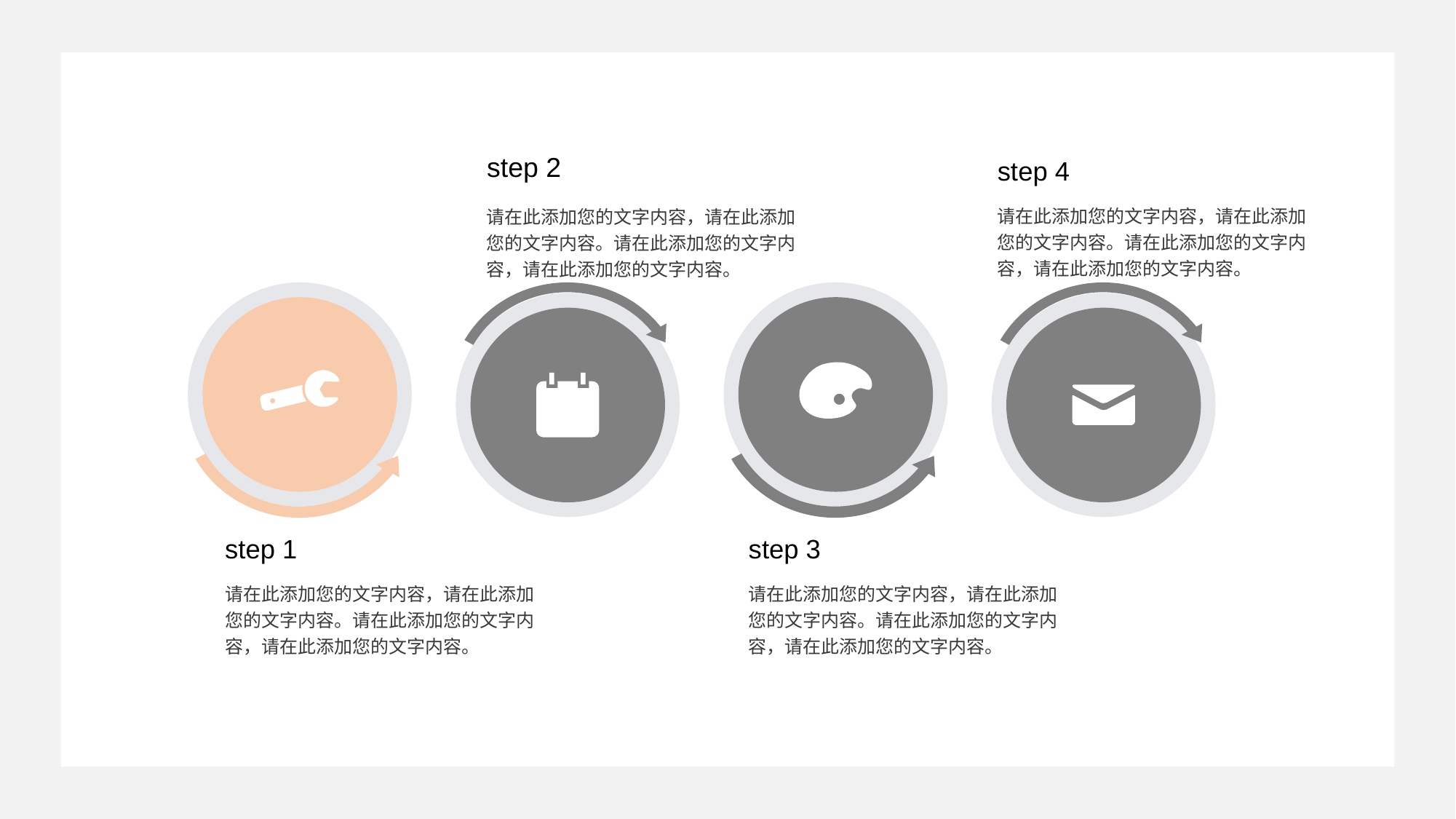

step 2
请在此添加您的文字内容，请在此添加您的文字内容。请在此添加您的文字内容，请在此添加您的文字内容。

step 4
请在此添加您的文字内容，请在此添加您的文字内容。请在此添加您的文字内容，请在此添加您的文字内容。

step 1
请在此添加您的文字内容，请在此添加您的文字内容。请在此添加您的文字内容，请在此添加您的文字内容。

step 3
请在此添加您的文字内容，请在此添加您的文字内容。请在此添加您的文字内容，请在此添加您的文字内容。